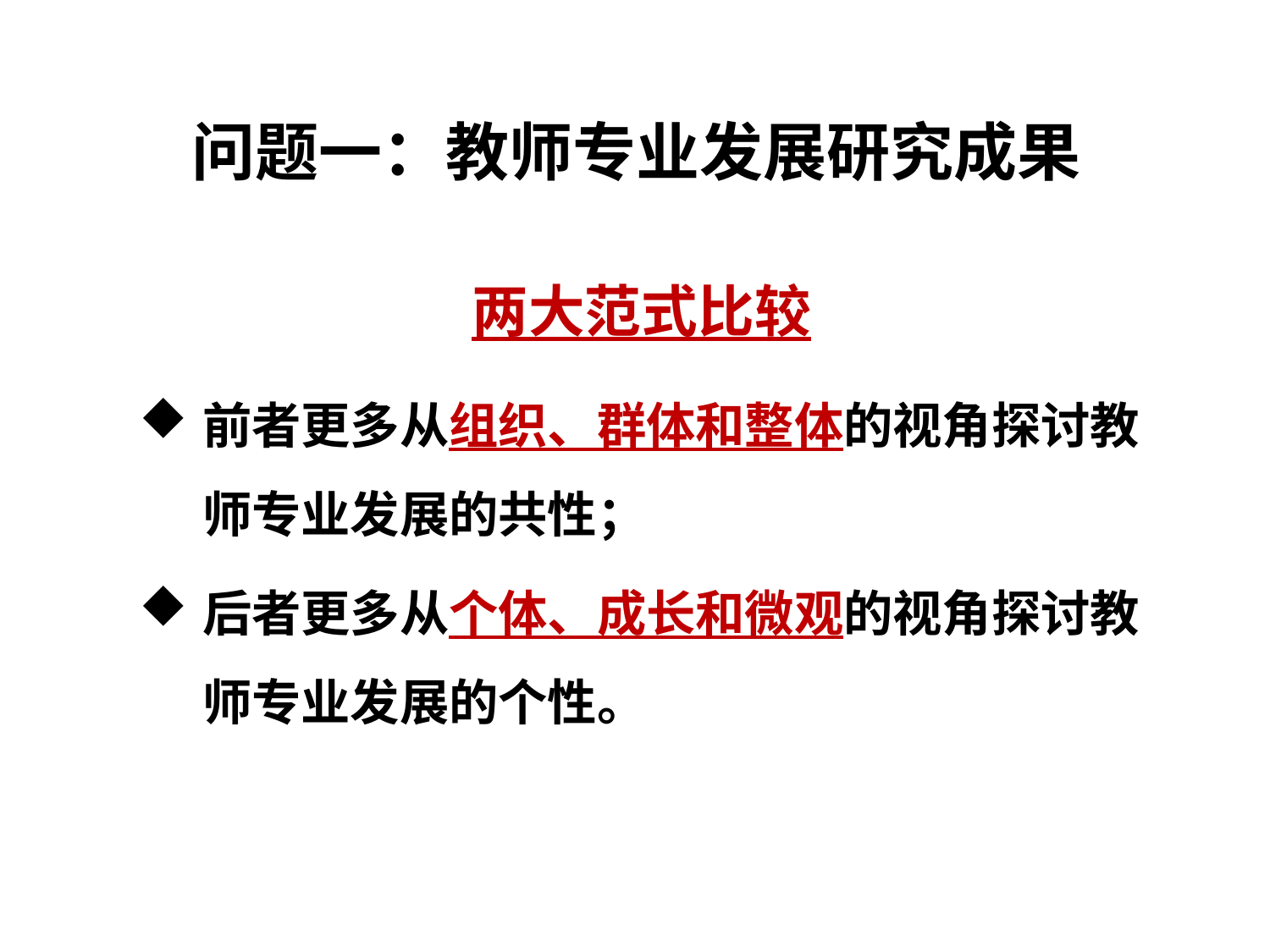

问题一：教师专业发展研究成果
两大范式比较
前者更多从组织、群体和整体的视角探讨教师专业发展的共性；
后者更多从个体、成长和微观的视角探讨教师专业发展的个性。